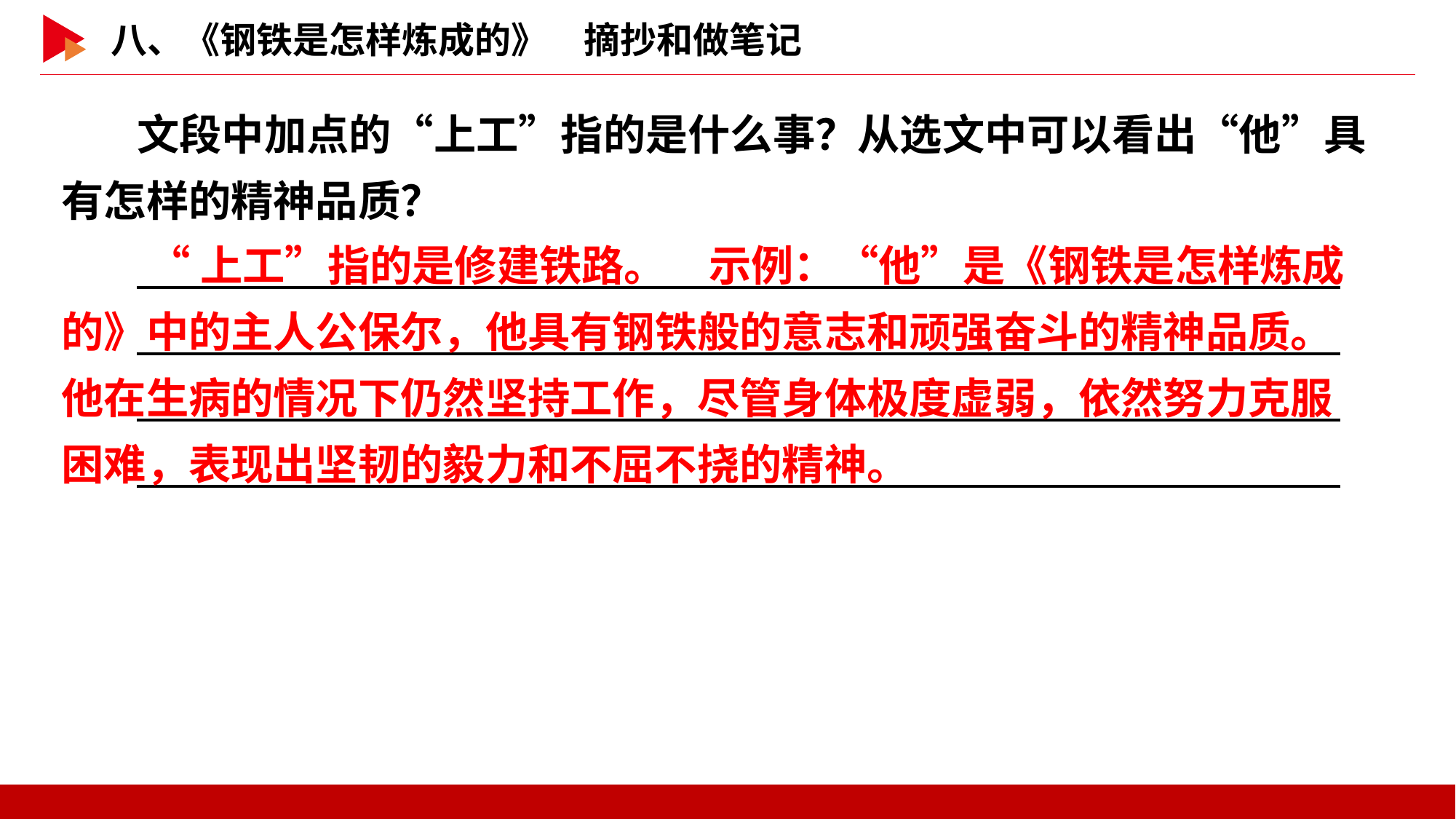

文段中加点的“上工”指的是什么事？从选文中可以看出“他”具有怎样的精神品质？

“上工”指的是修建铁路。　示例：“他”是《钢铁是怎样炼成的》中的主人公保尔，他具有钢铁般的意志和顽强奋斗的精神品质。他在生病的情况下仍然坚持工作，尽管身体极度虚弱，依然努力克服困难，表现出坚韧的毅力和不屈不挠的精神。